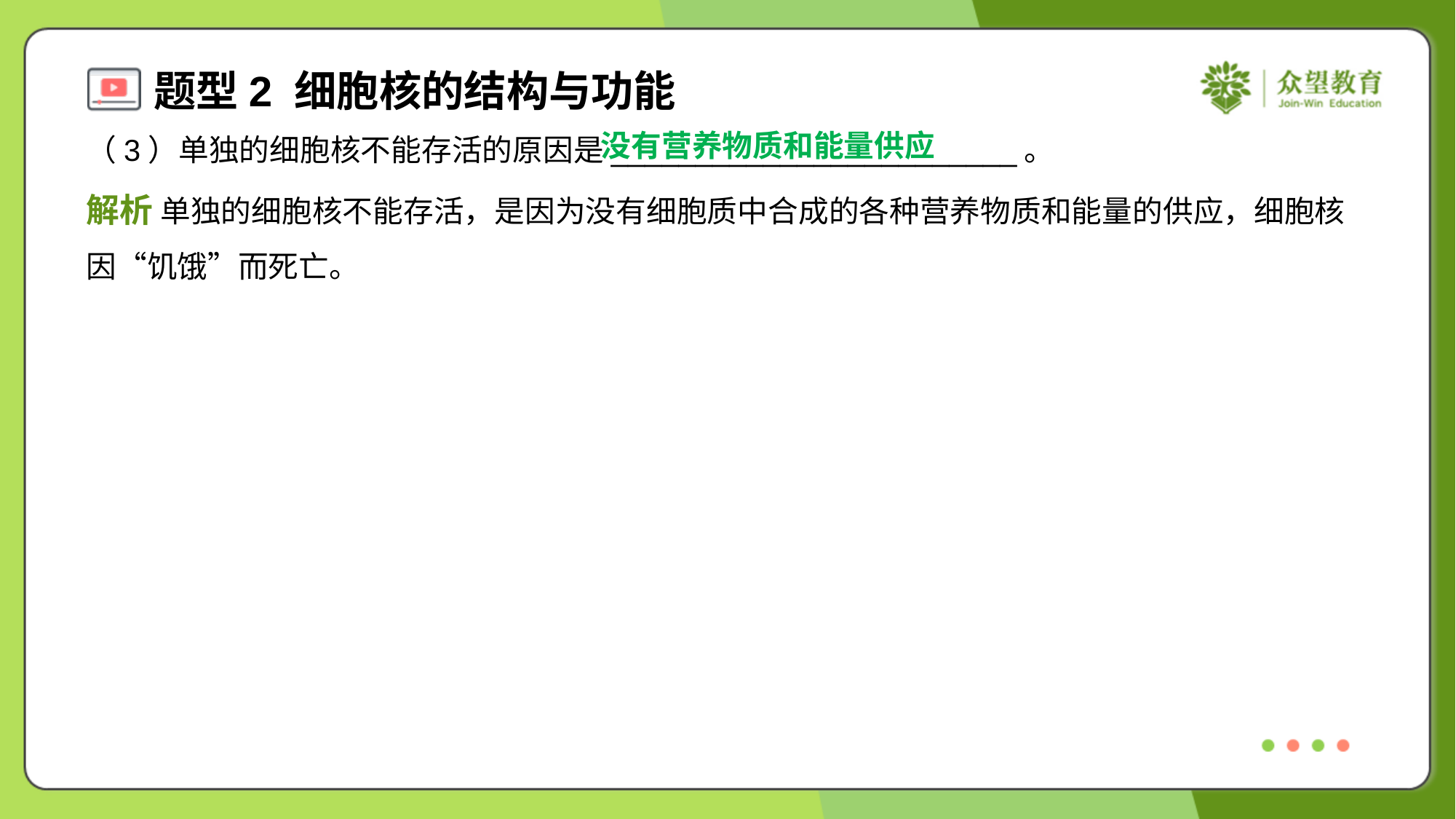

没有营养物质和能量供应
（3）单独的细胞核不能存活的原因是________________________。
解析 单独的细胞核不能存活，是因为没有细胞质中合成的各种营养物质和能量的供应，细胞核
因“饥饿”而死亡。